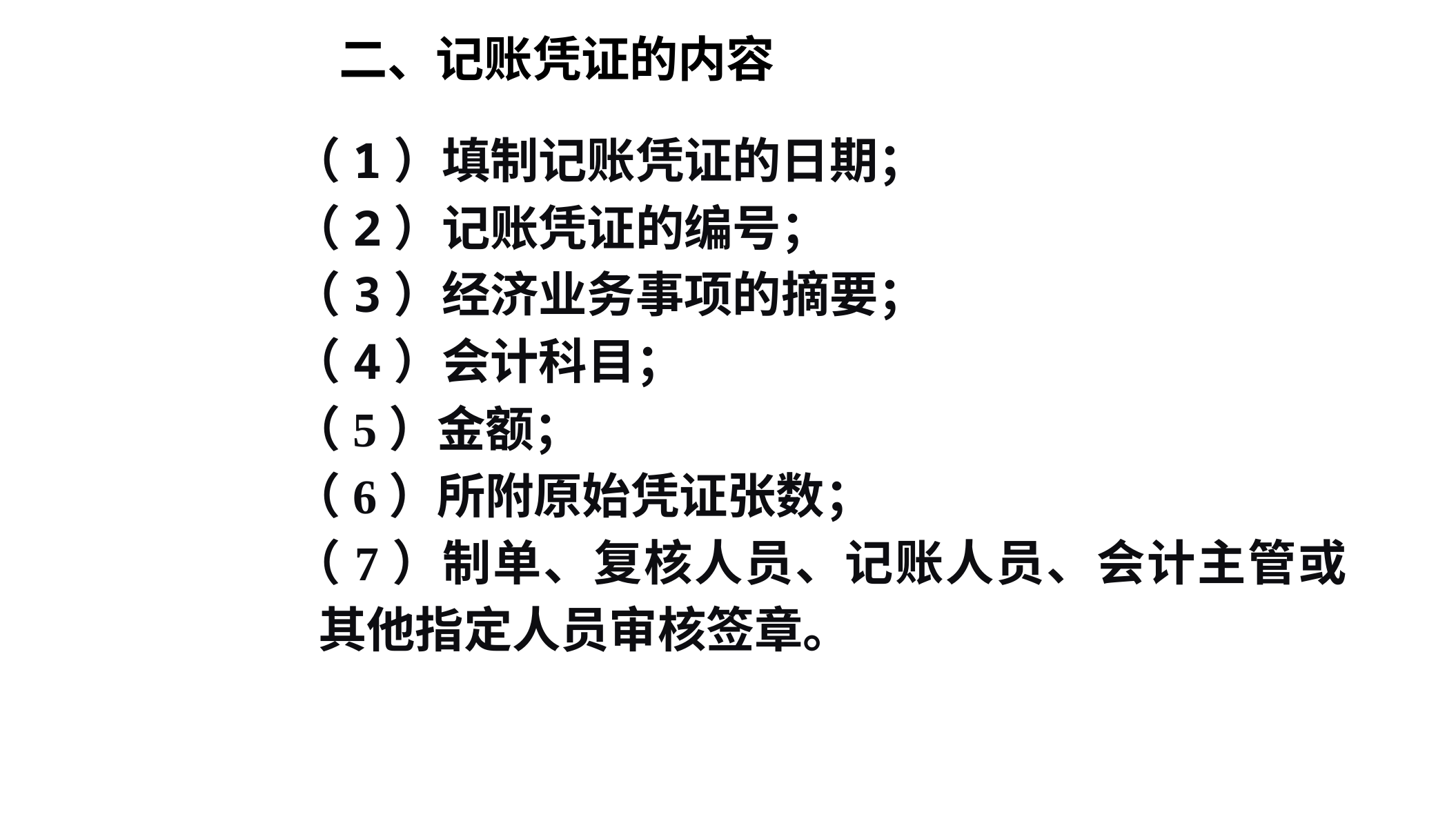

# 二、记账凭证的内容
（1）填制记账凭证的日期；
（2）记账凭证的编号；
（3）经济业务事项的摘要；
（4）会计科目；
（5）金额；
（6）所附原始凭证张数；
（7）制单、复核人员、记账人员、会计主管或其他指定人员审核签章。